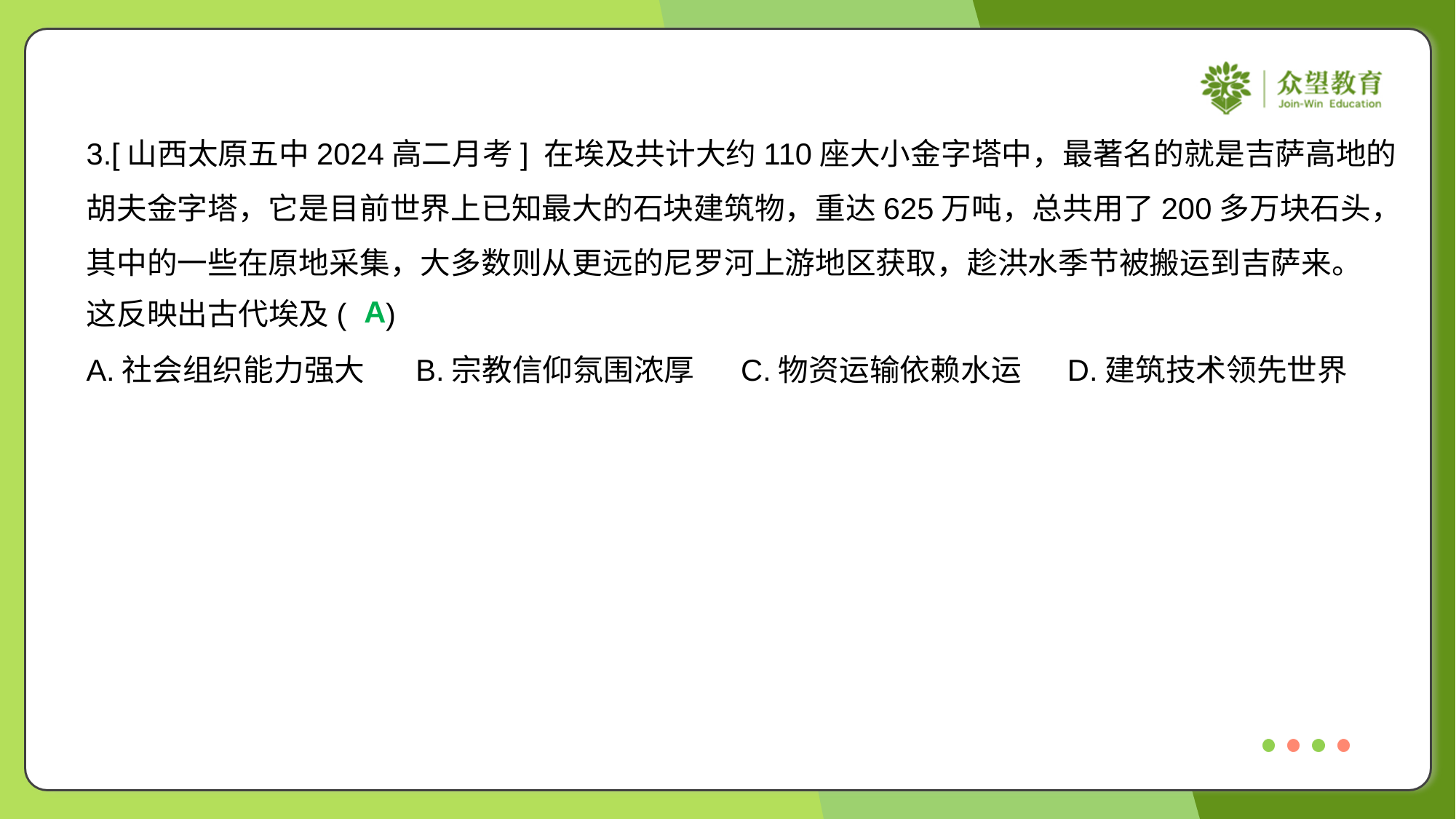

3.[山西太原五中2024高二月考] 在埃及共计大约110座大小金字塔中，最著名的就是吉萨高地的
胡夫金字塔，它是目前世界上已知最大的石块建筑物，重达625万吨，总共用了200多万块石头，
其中的一些在原地采集，大多数则从更远的尼罗河上游地区获取，趁洪水季节被搬运到吉萨来。
这反映出古代埃及(     )
A
A.社会组织能力强大	B.宗教信仰氛围浓厚	C.物资运输依赖水运	D.建筑技术领先世界